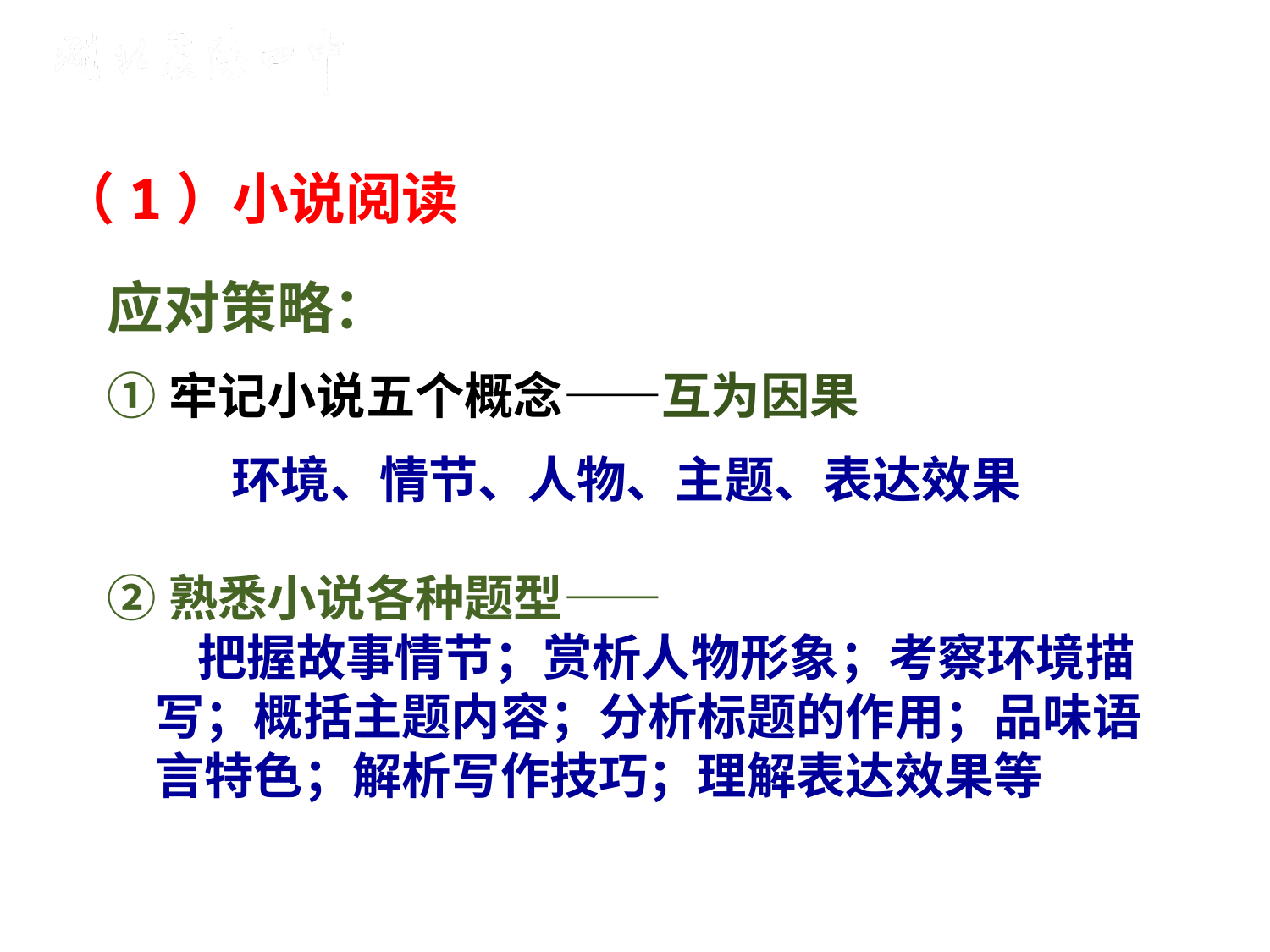

（1）小说阅读

应对策略：
①牢记小说五个概念——互为因果
          环境、情节、人物、主题、表达效果

②熟悉小说各种题型——
       把握故事情节；赏析人物形象；考察环境描写；概括主题内容；分析标题的作用；品味语言特色；解析写作技巧；理解表达效果等